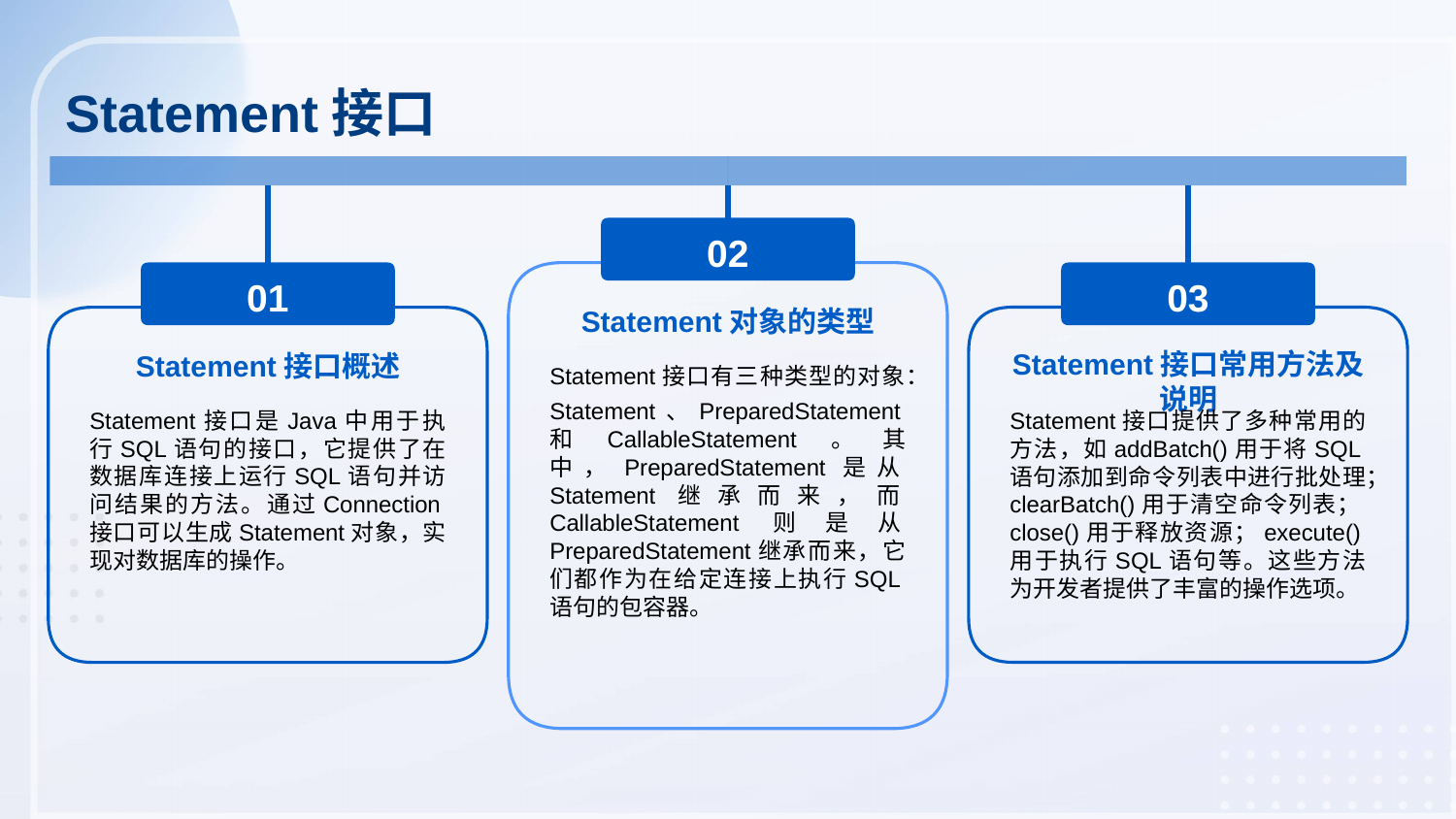

Statement接口

02

01
03

Statement对象的类型

Statement接口概述
Statement接口常用方法及说明
Statement接口有三种类型的对象：
Statement、PreparedStatement和CallableStatement。其中，PreparedStatement是从Statement继承而来，而CallableStatement则是从PreparedStatement继承而来，它们都作为在给定连接上执行SQL语句的包容器。
Statement接口是Java中用于执行SQL语句的接口，它提供了在数据库连接上运行SQL语句并访问结果的方法。通过Connection接口可以生成Statement对象，实现对数据库的操作。
Statement接口提供了多种常用的方法，如addBatch()用于将SQL语句添加到命令列表中进行批处理；clearBatch()用于清空命令列表；close()用于释放资源；execute()用于执行SQL语句等。这些方法为开发者提供了丰富的操作选项。